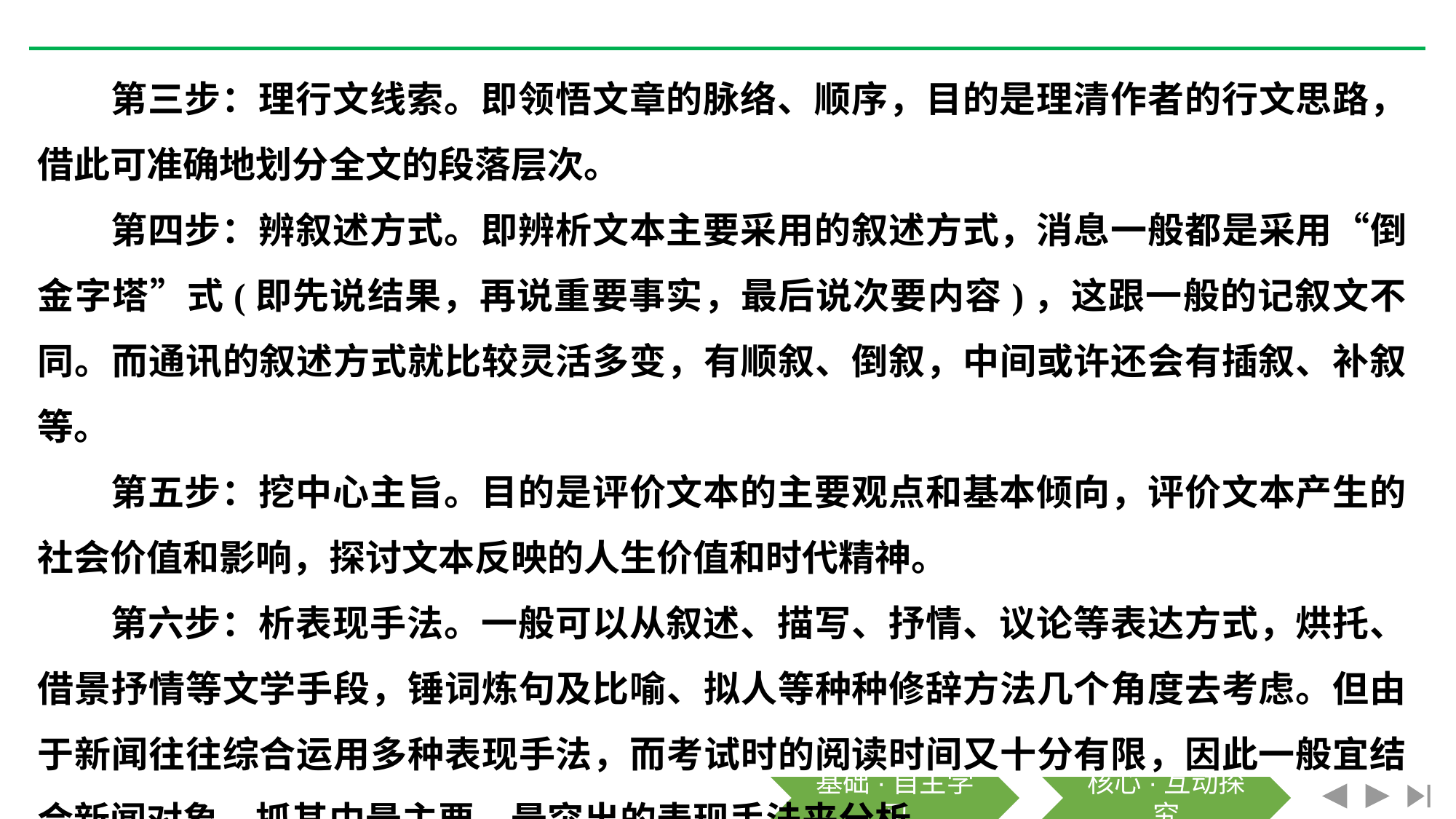

第三步：理行文线索。即领悟文章的脉络、顺序，目的是理清作者的行文思路，借此可准确地划分全文的段落层次。
第四步：辨叙述方式。即辨析文本主要采用的叙述方式，消息一般都是采用“倒金字塔”式(即先说结果，再说重要事实，最后说次要内容)，这跟一般的记叙文不同。而通讯的叙述方式就比较灵活多变，有顺叙、倒叙，中间或许还会有插叙、补叙等。
第五步：挖中心主旨。目的是评价文本的主要观点和基本倾向，评价文本产生的社会价值和影响，探讨文本反映的人生价值和时代精神。
第六步：析表现手法。一般可以从叙述、描写、抒情、议论等表达方式，烘托、借景抒情等文学手段，锤词炼句及比喻、拟人等种种修辞方法几个角度去考虑。但由于新闻往往综合运用多种表现手法，而考试时的阅读时间又十分有限，因此一般宜结合新闻对象，抓其中最主要、最突出的表现手法来分析。